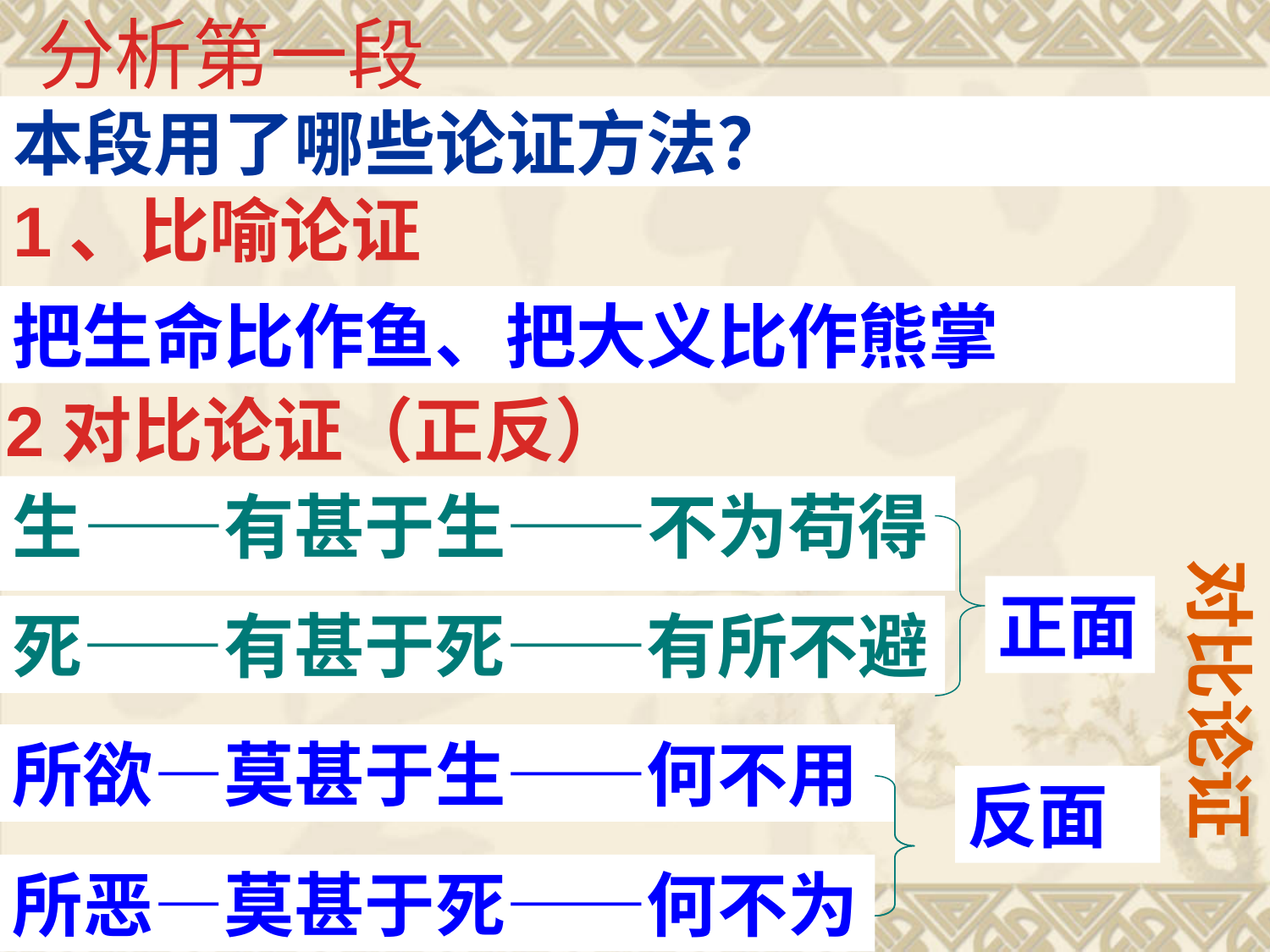

分析第一段
# 本段用了哪些论证方法？
1、比喻论证
把生命比作鱼、把大义比作熊掌
2对比论证（正反）
生——有甚于生——不为苟得

对比论证
正面
死——有甚于死——有所不避
所欲—莫甚于生——何不用
反面

所恶—莫甚于死——何不为